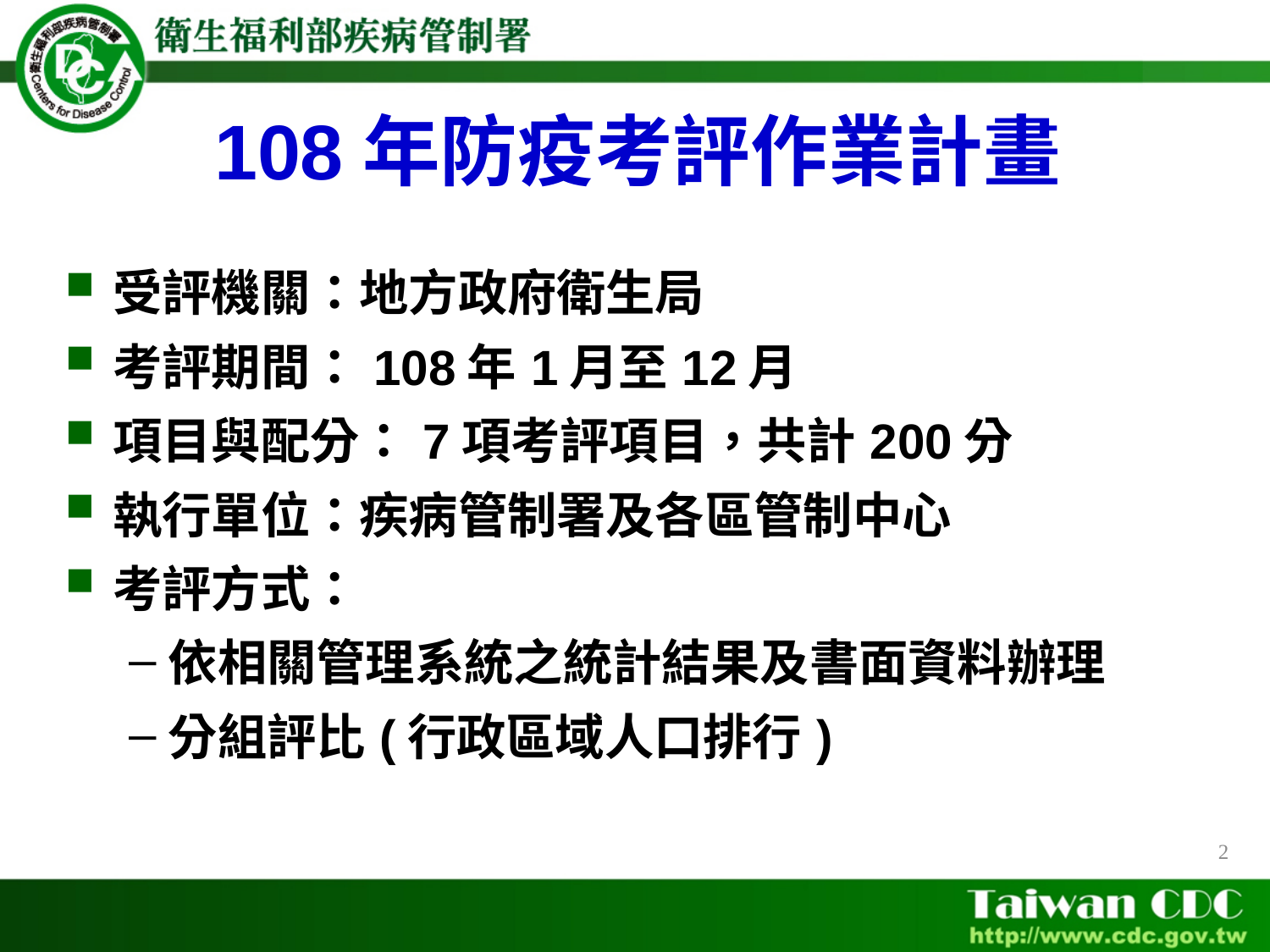

108年防疫考評作業計畫
受評機關：地方政府衛生局
考評期間：108年1月至12月
項目與配分：7項考評項目，共計200分
執行單位：疾病管制署及各區管制中心
考評方式：
依相關管理系統之統計結果及書面資料辦理
分組評比(行政區域人口排行)
2